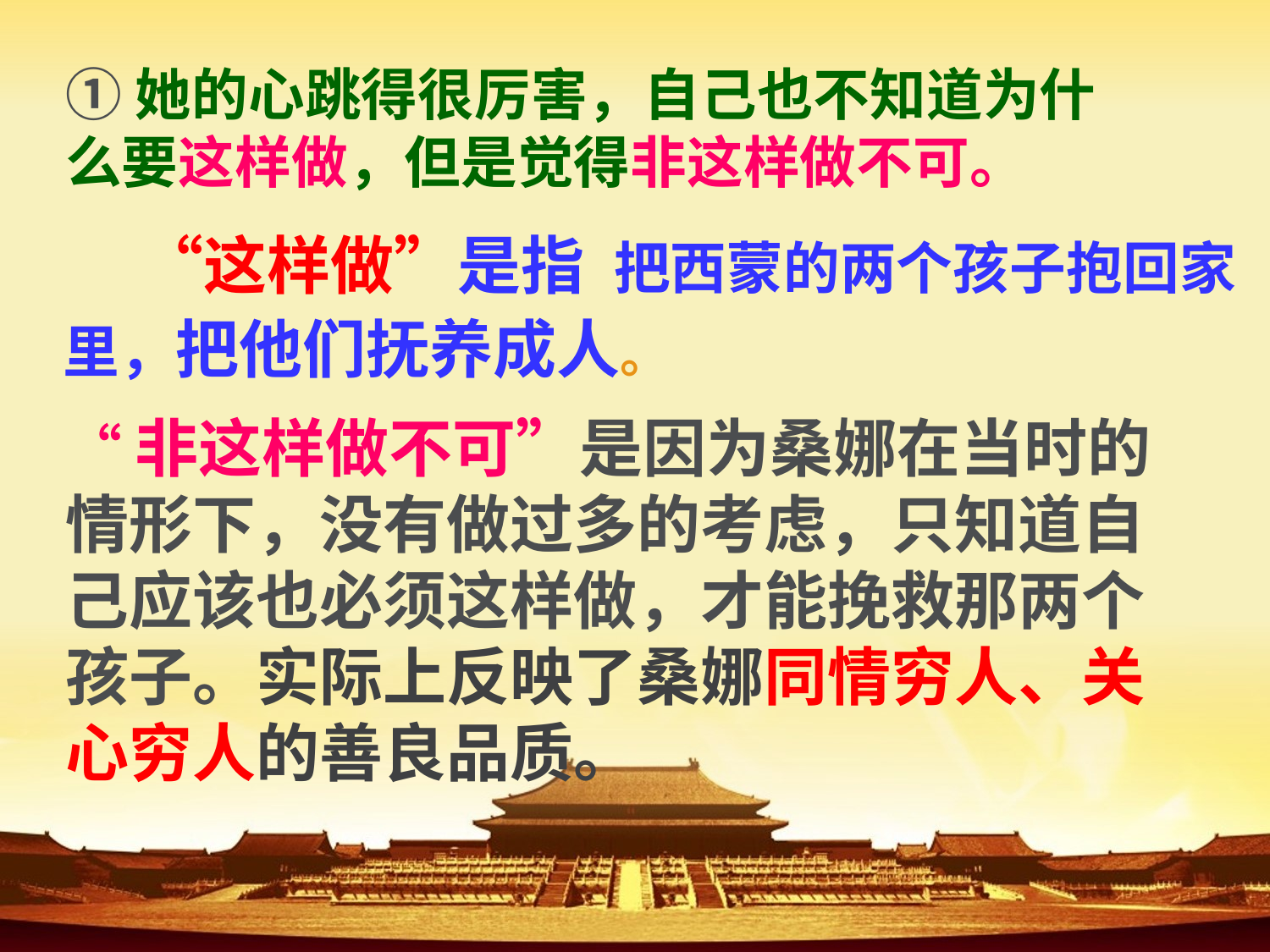

①她的心跳得很厉害，自己也不知道为什么要这样做，但是觉得非这样做不可。
　　“这样做”是指  把西蒙的两个孩子抱回家里，把他们抚养成人。
“非这样做不可”是因为桑娜在当时的情形下，没有做过多的考虑，只知道自己应该也必须这样做，才能挽救那两个孩子。实际上反映了桑娜同情穷人、关心穷人的善良品质。